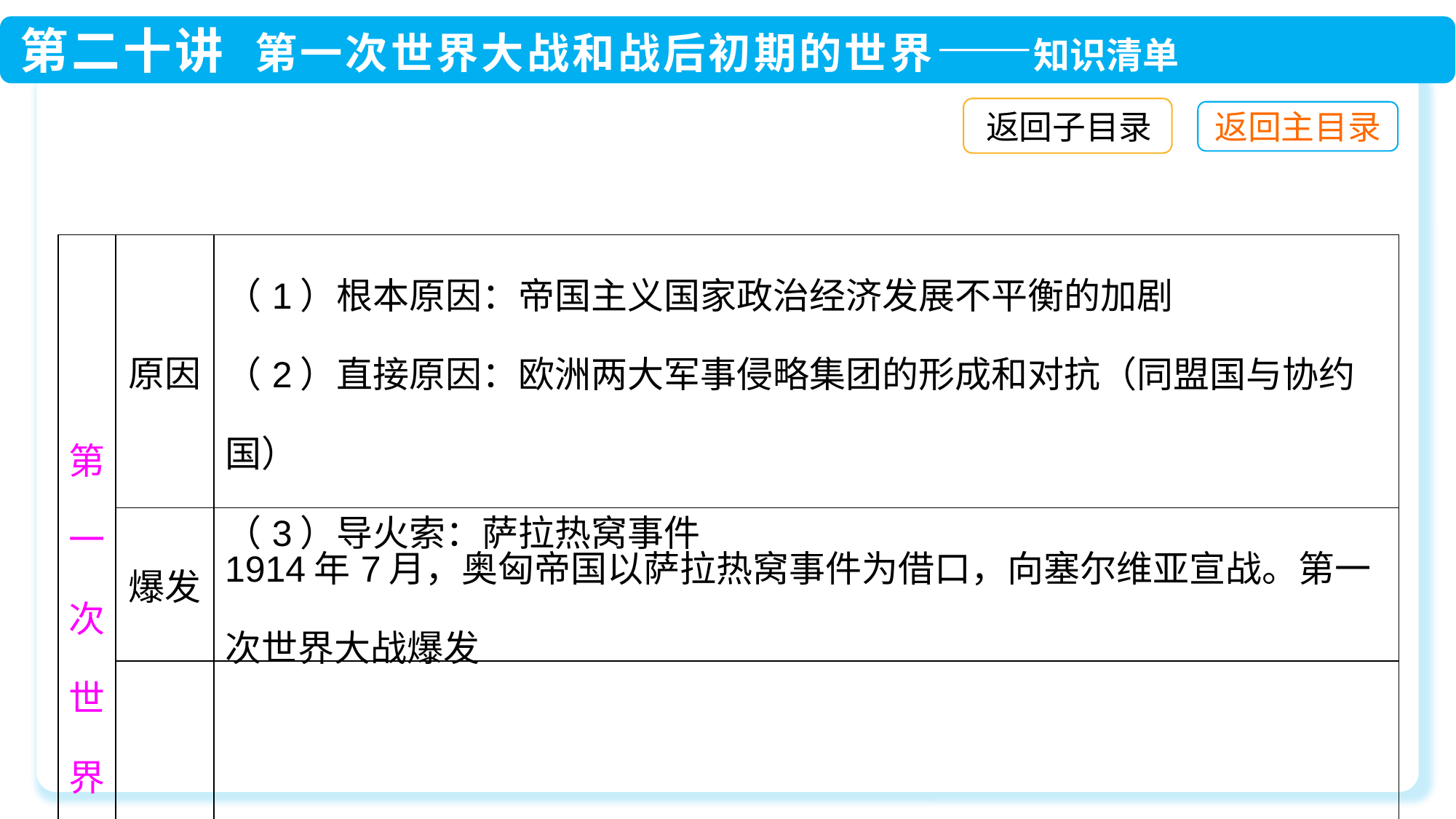

返回子目录
| 第一次世界大战 | 原因 | （1）根本原因：帝国主义国家政治经济发展不平衡的加剧 （2）直接原因：欧洲两大军事侵略集团的形成和对抗（同盟国与协约国） （3）导火索：萨拉热窝事件 |
| --- | --- | --- |
|  | 爆发 | 1914年7月，奥匈帝国以萨拉热窝事件为借口，向塞尔维亚宣战。第一次世界大战爆发 |
|  | 双方变化 | 第一次世界大战爆发后，意大利参加协约国一方作战（国家利益至上） |